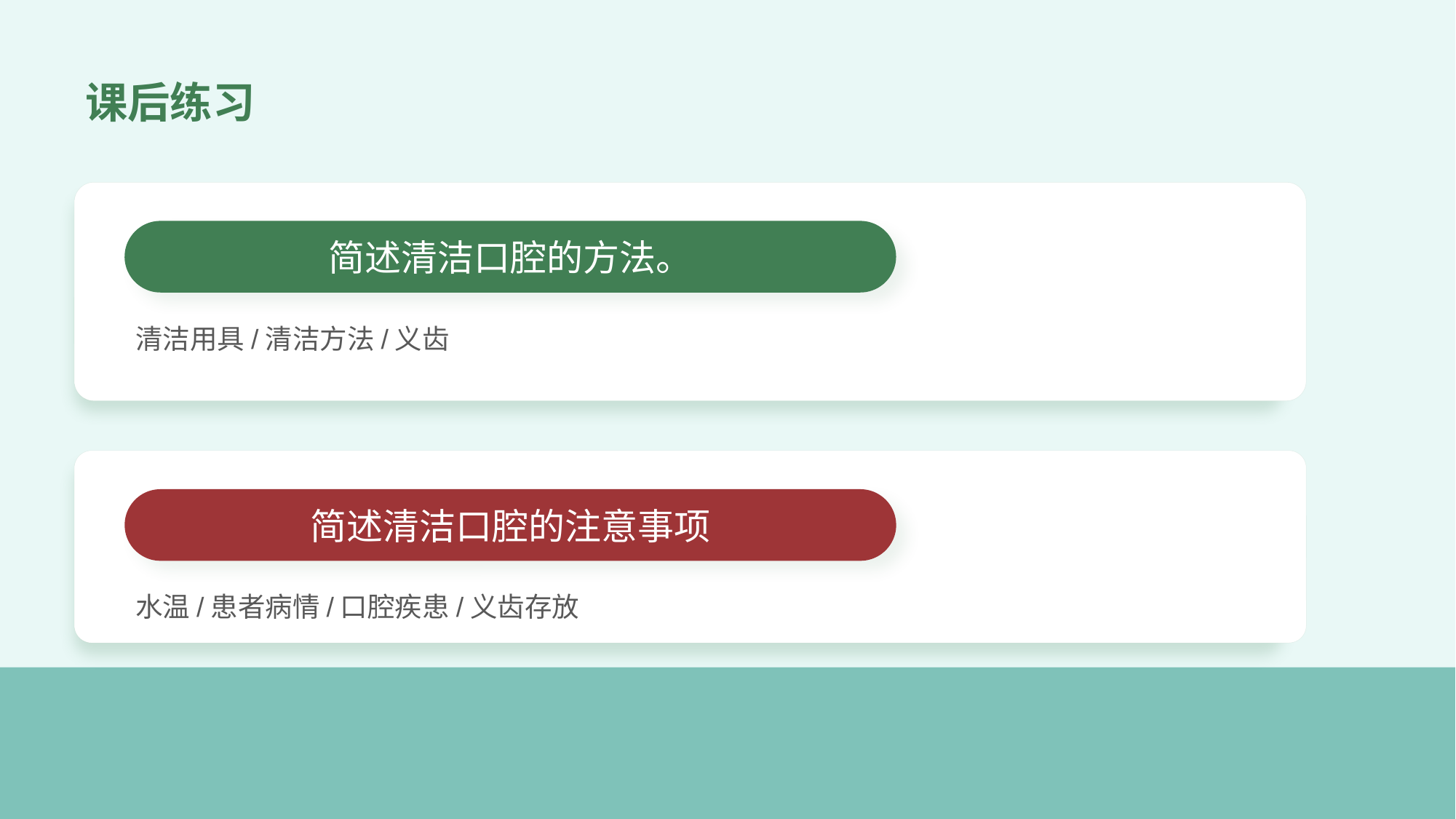

课后练习

简述清洁口腔的方法。
清洁用具/清洁方法/义齿

简述清洁口腔的注意事项
水温/患者病情/口腔疾患/义齿存放